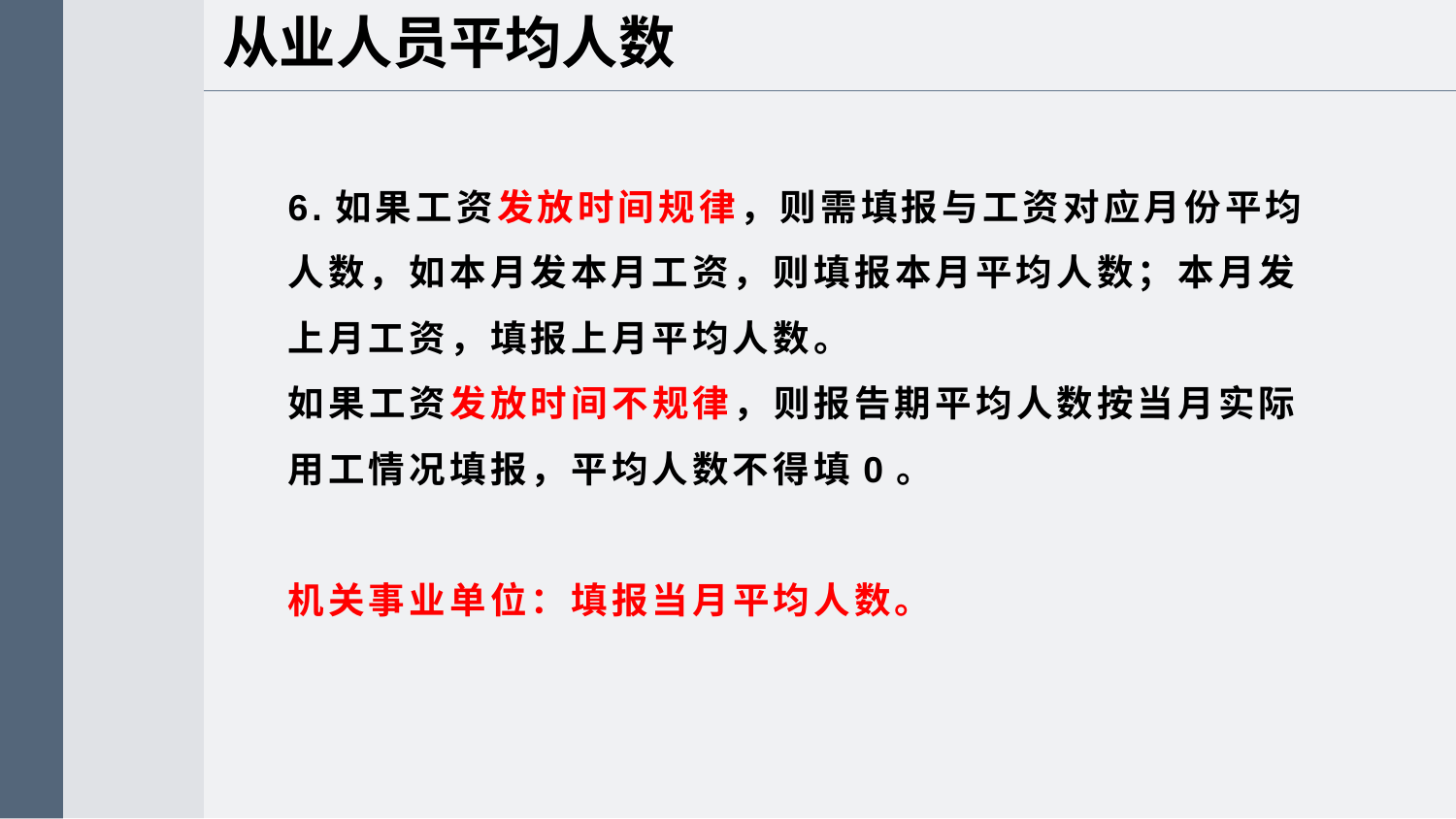

从业人员平均人数
6.如果工资发放时间规律，则需填报与工资对应月份平均人数，如本月发本月工资，则填报本月平均人数；本月发上月工资，填报上月平均人数。
如果工资发放时间不规律，则报告期平均人数按当月实际用工情况填报，平均人数不得填0。

机关事业单位：填报当月平均人数。